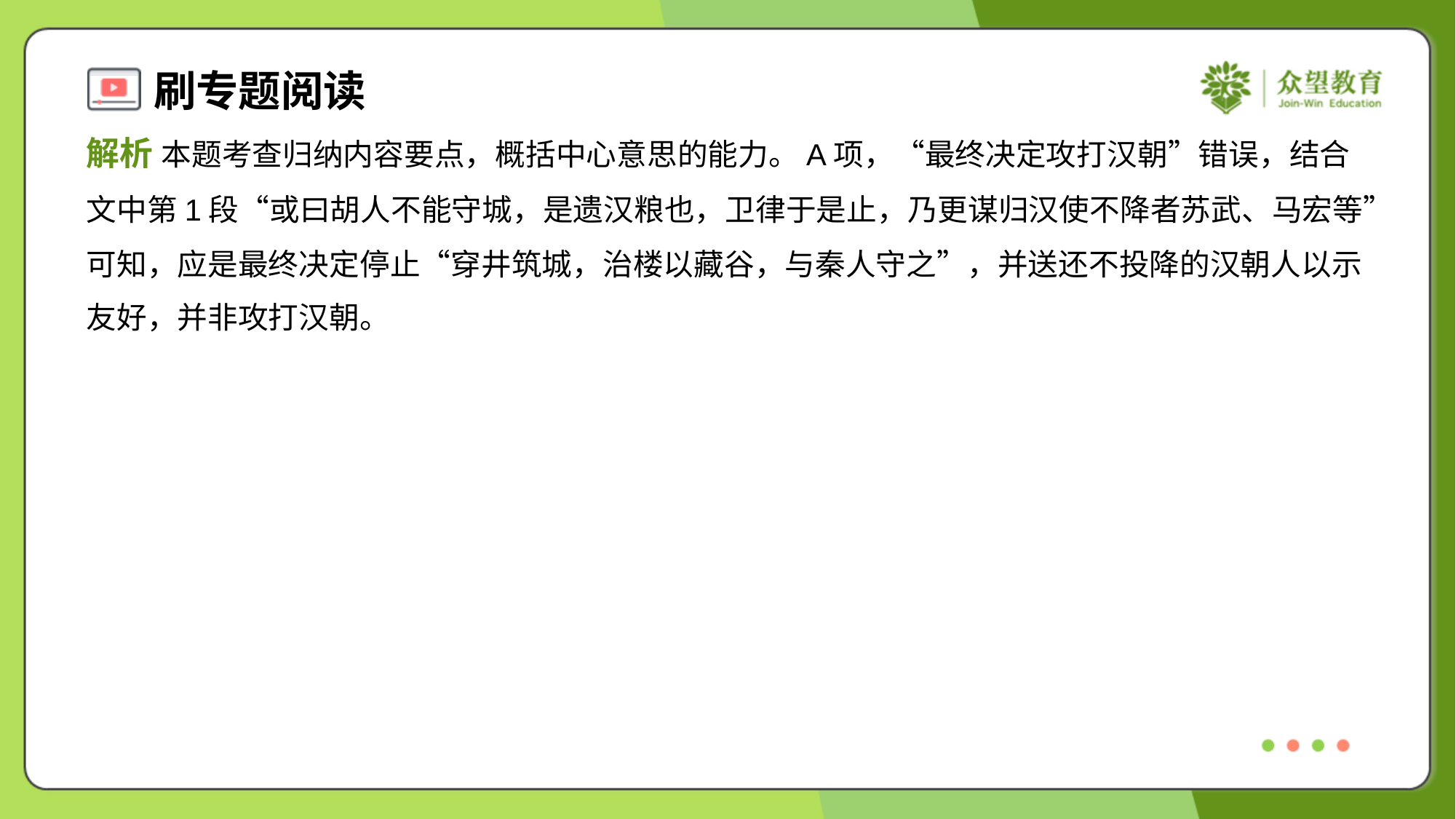

解析 本题考查归纳内容要点，概括中心意思的能力。A项，“最终决定攻打汉朝”错误，结合
文中第1段“或曰胡人不能守城，是遗汉粮也，卫律于是止，乃更谋归汉使不降者苏武、马宏等”
可知，应是最终决定停止“穿井筑城，治楼以藏谷，与秦人守之”，并送还不投降的汉朝人以示
友好，并非攻打汉朝。